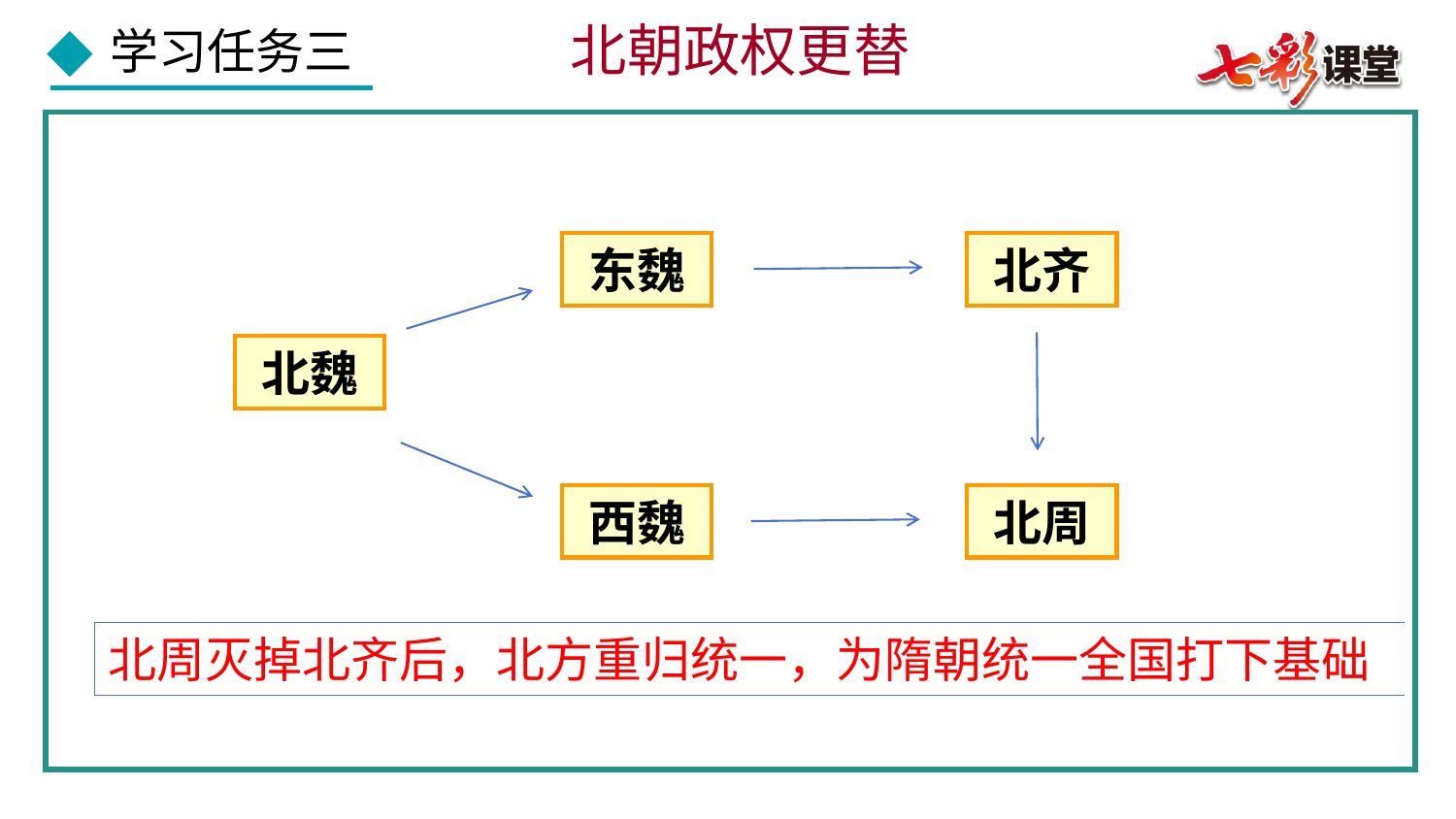

北朝政权更替
东魏
北齐
北魏
西魏
北周
北周灭掉北齐后，北方重归统一，为隋朝统一全国打下基础